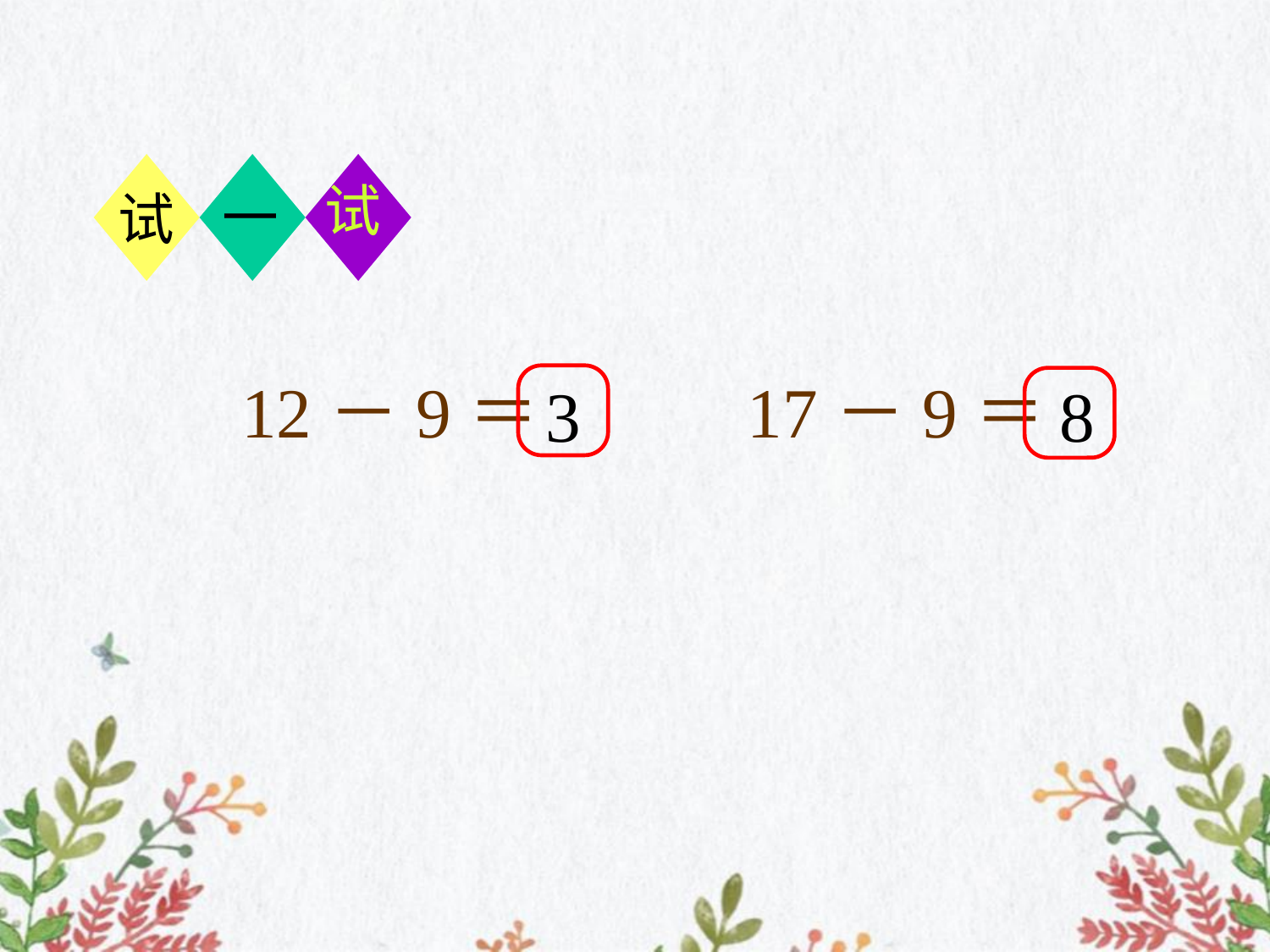

试

试
一
12－9＝
17－9＝
3
8